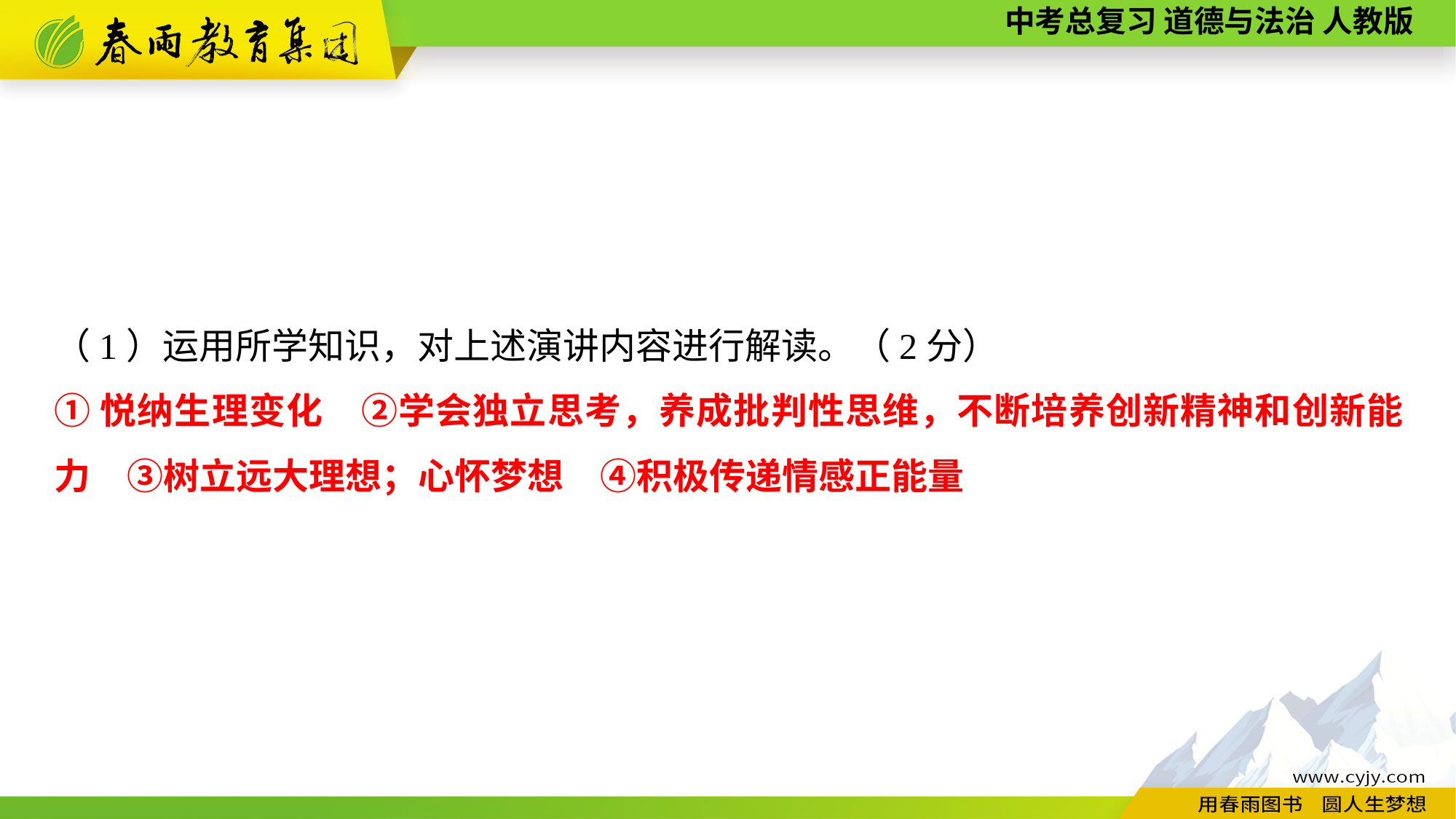

（1）运用所学知识，对上述演讲内容进行解读。（2分）
①悦纳生理变化　②学会独立思考，养成批判性思维，不断培养创新精神和创新能力　③树立远大理想；心怀梦想　④积极传递情感正能量